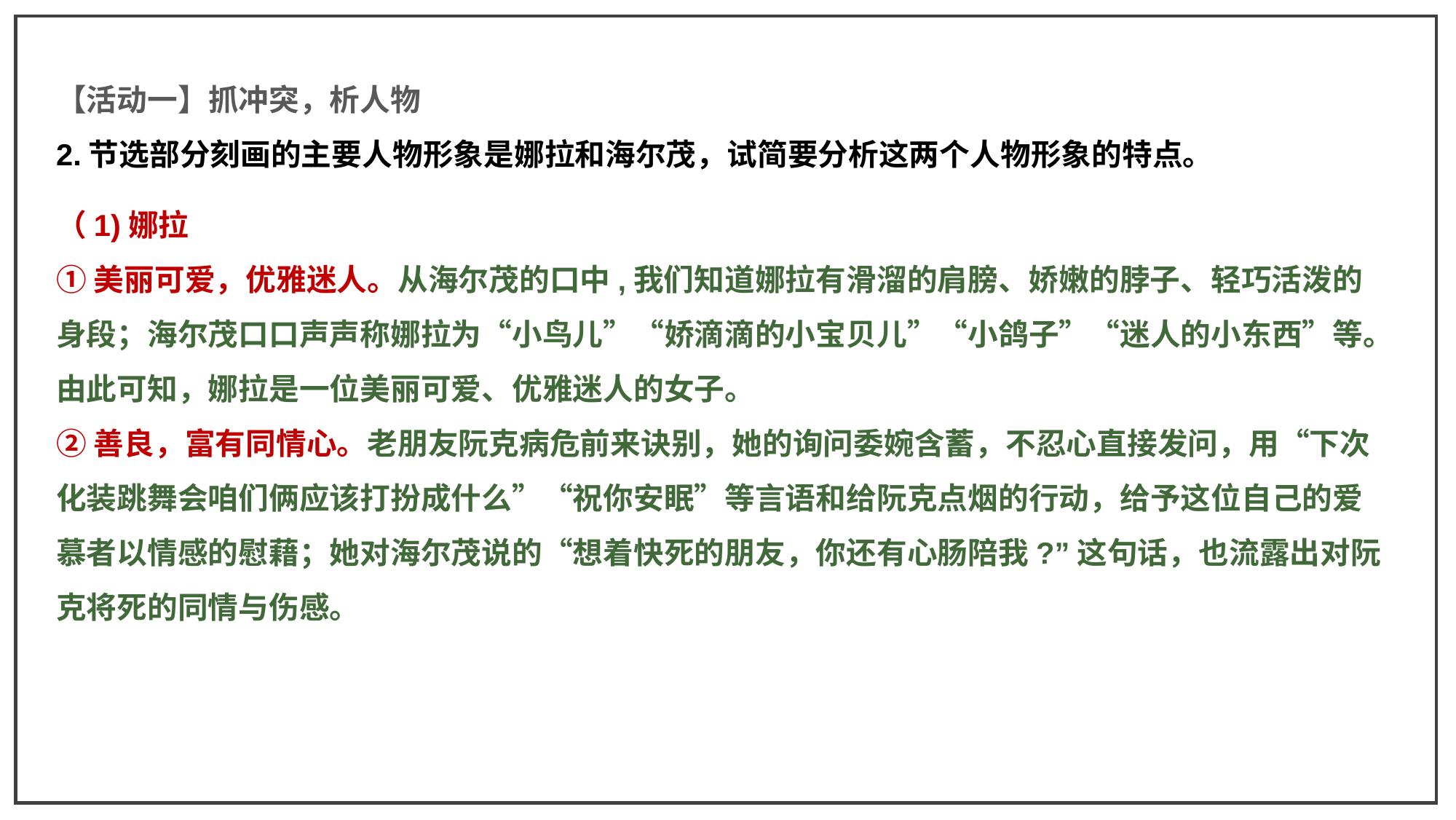

【活动一】抓冲突，析人物
2.节选部分刻画的主要人物形象是娜拉和海尔茂，试简要分析这两个人物形象的特点。

（1)娜拉
①美丽可爱，优雅迷人。从海尔茂的口中,我们知道娜拉有滑溜的肩膀、娇嫩的脖子、轻巧活泼的身段；海尔茂口口声声称娜拉为“小鸟儿”“娇滴滴的小宝贝儿”“小鸽子”“迷人的小东西”等。由此可知，娜拉是一位美丽可爱、优雅迷人的女子。
②善良，富有同情心。老朋友阮克病危前来诀别，她的询问委婉含蓄，不忍心直接发问，用“下次化装跳舞会咱们俩应该打扮成什么”“祝你安眠”等言语和给阮克点烟的行动，给予这位自己的爱慕者以情感的慰藉；她对海尔茂说的“想着快死的朋友，你还有心肠陪我?”这句话，也流露出对阮克将死的同情与伤感。